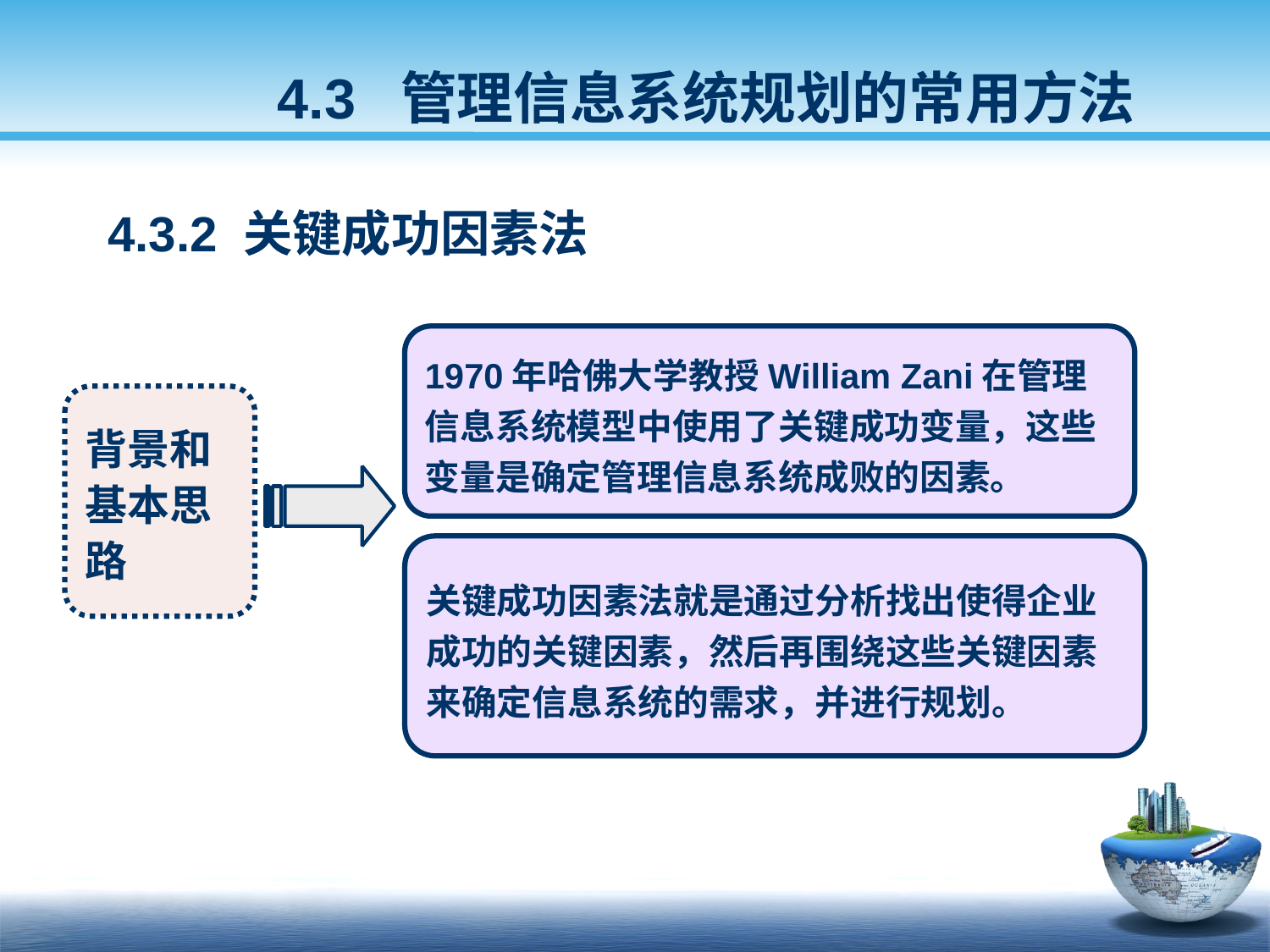

4.3  管理信息系统规划的常用方法
4.3.2 关键成功因素法
1970年哈佛大学教授William Zani在管理信息系统模型中使用了关键成功变量，这些变量是确定管理信息系统成败的因素。
背景和基本思路

关键成功因素法就是通过分析找出使得企业成功的关键因素，然后再围绕这些关键因素来确定信息系统的需求，并进行规划。